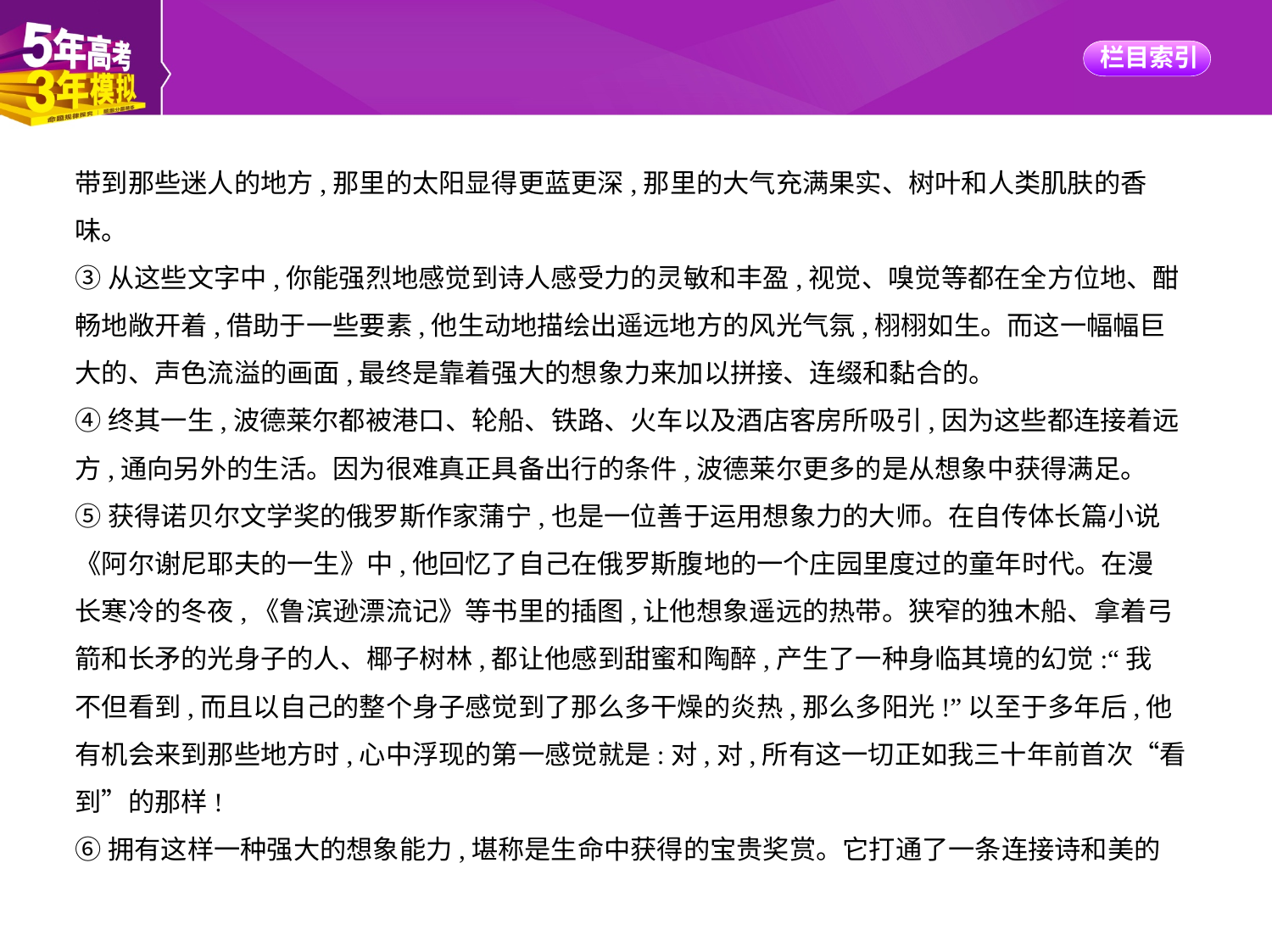

带到那些迷人的地方,那里的太阳显得更蓝更深,那里的大气充满果实、树叶和人类肌肤的香
味。
③从这些文字中,你能强烈地感觉到诗人感受力的灵敏和丰盈,视觉、嗅觉等都在全方位地、酣
畅地敞开着,借助于一些要素,他生动地描绘出遥远地方的风光气氛,栩栩如生。而这一幅幅巨
大的、声色流溢的画面,最终是靠着强大的想象力来加以拼接、连缀和黏合的。
④终其一生,波德莱尔都被港口、轮船、铁路、火车以及酒店客房所吸引,因为这些都连接着远
方,通向另外的生活。因为很难真正具备出行的条件,波德莱尔更多的是从想象中获得满足。
⑤获得诺贝尔文学奖的俄罗斯作家蒲宁,也是一位善于运用想象力的大师。在自传体长篇小说
《阿尔谢尼耶夫的一生》中,他回忆了自己在俄罗斯腹地的一个庄园里度过的童年时代。在漫
长寒冷的冬夜,《鲁滨逊漂流记》等书里的插图,让他想象遥远的热带。狭窄的独木船、拿着弓
箭和长矛的光身子的人、椰子树林,都让他感到甜蜜和陶醉,产生了一种身临其境的幻觉:“我
不但看到,而且以自己的整个身子感觉到了那么多干燥的炎热,那么多阳光!”以至于多年后,他
有机会来到那些地方时,心中浮现的第一感觉就是:对,对,所有这一切正如我三十年前首次“看
到”的那样!
⑥拥有这样一种强大的想象能力,堪称是生命中获得的宝贵奖赏。它打通了一条连接诗和美的